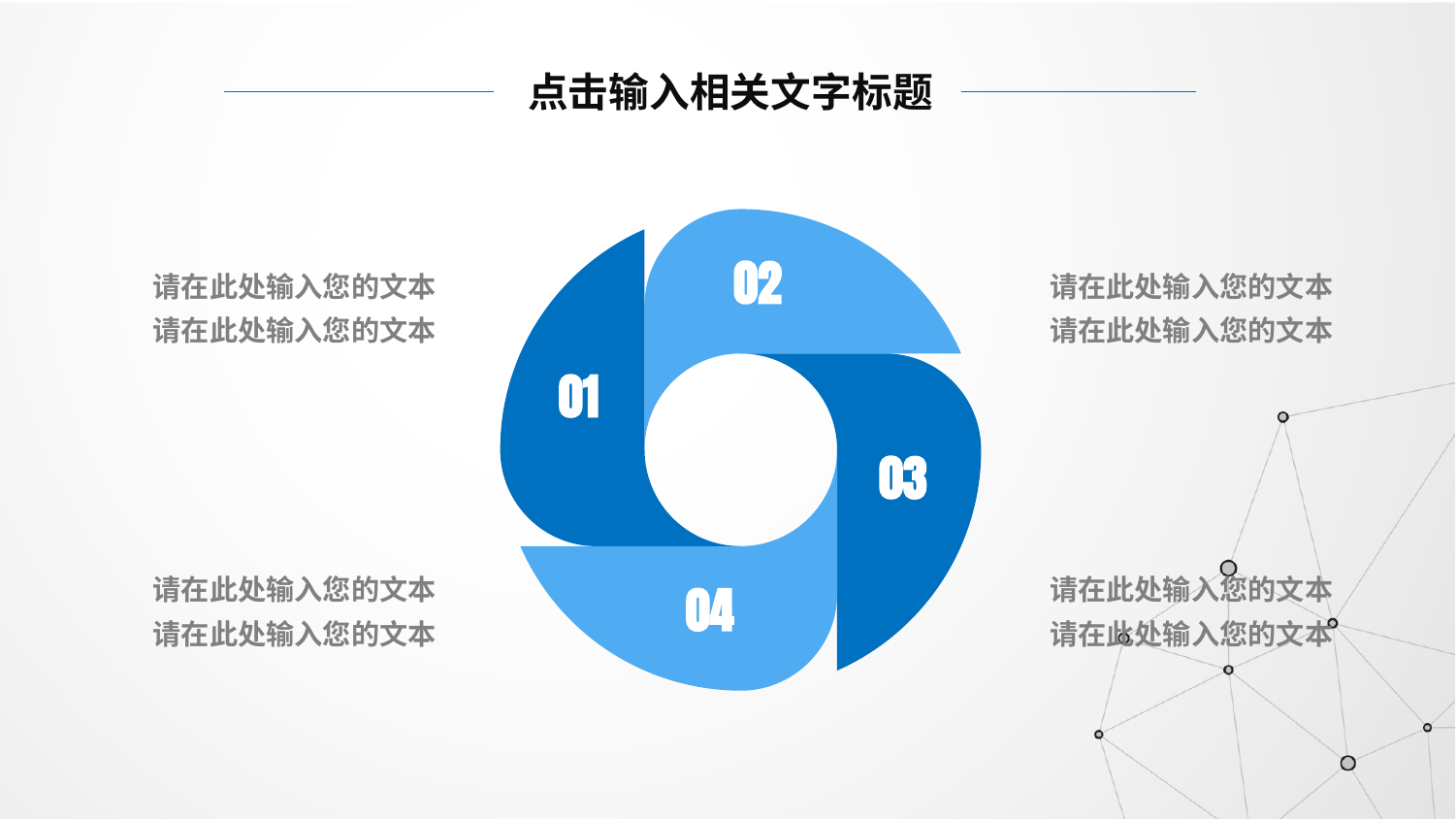

点击输入相关文字标题

02
请在此处输入您的文本
请在此处输入您的文本
请在此处输入您的文本
请在此处输入您的文本

01
03

请在此处输入您的文本
请在此处输入您的文本
请在此处输入您的文本
请在此处输入您的文本
04